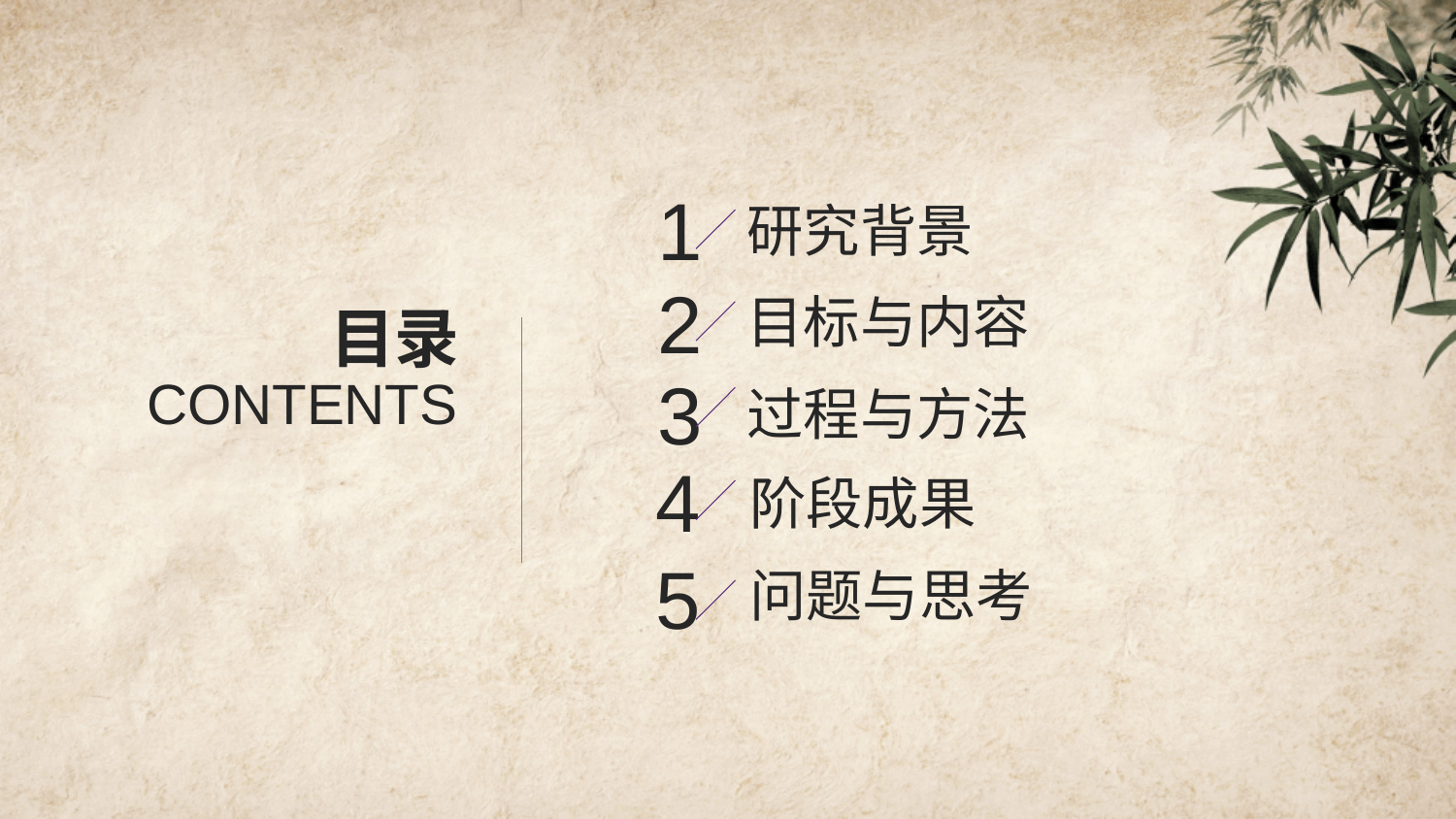

1
研究背景
2
目标与内容
目录
CONTENTS
3
过程与方法
4
阶段成果
5
问题与思考